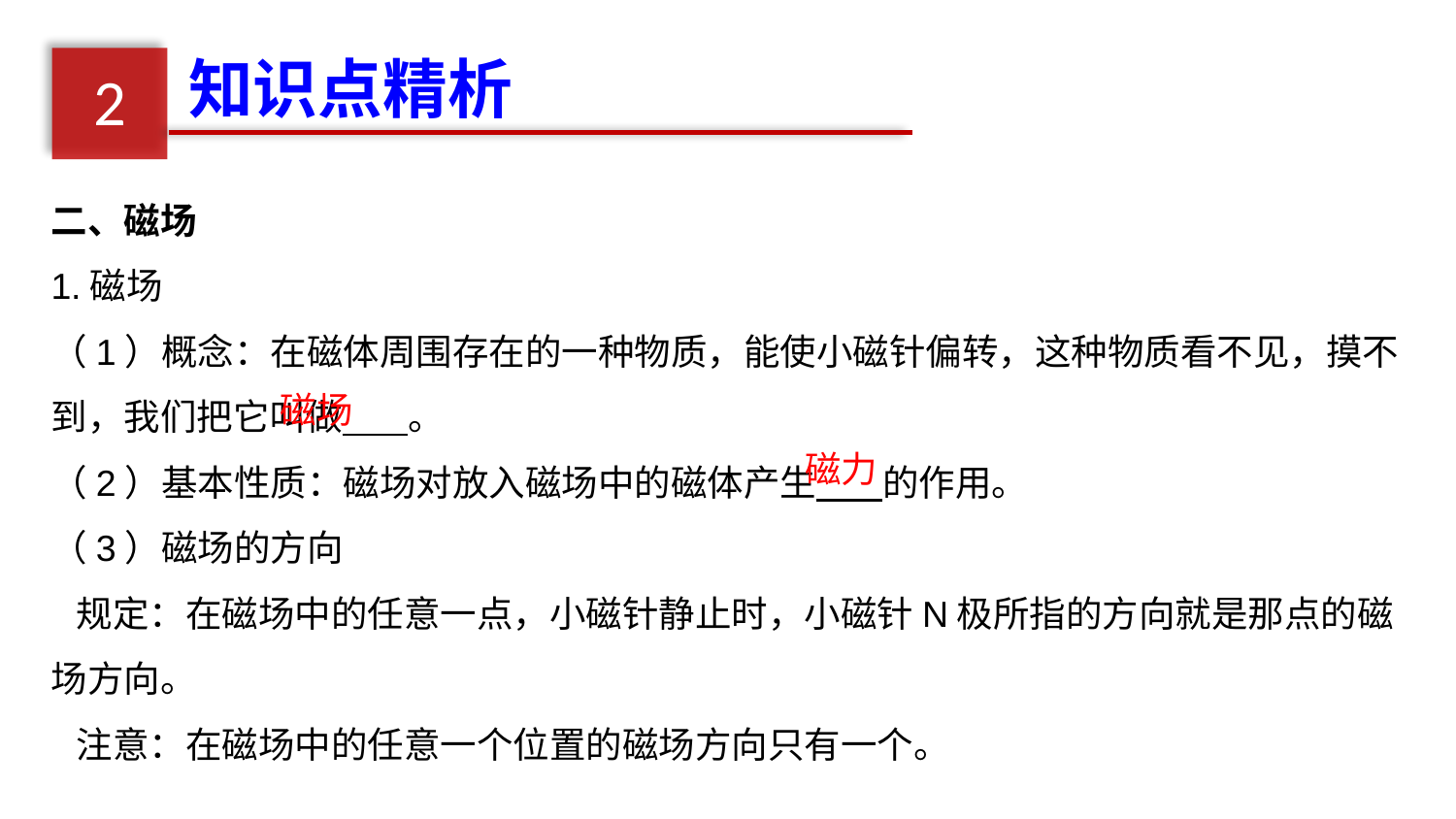

知识点精析

2
二、磁场
1.磁场
（1）概念：在磁体周围存在的一种物质，能使小磁针偏转，这种物质看不见，摸不到，我们把它叫做        。
（2）基本性质：磁场对放入磁场中的磁体产生        的作用。
（3）磁场的方向
  规定：在磁场中的任意一点，小磁针静止时，小磁针N极所指的方向就是那点的磁场方向。
  注意：在磁场中的任意一个位置的磁场方向只有一个。
磁场
磁力